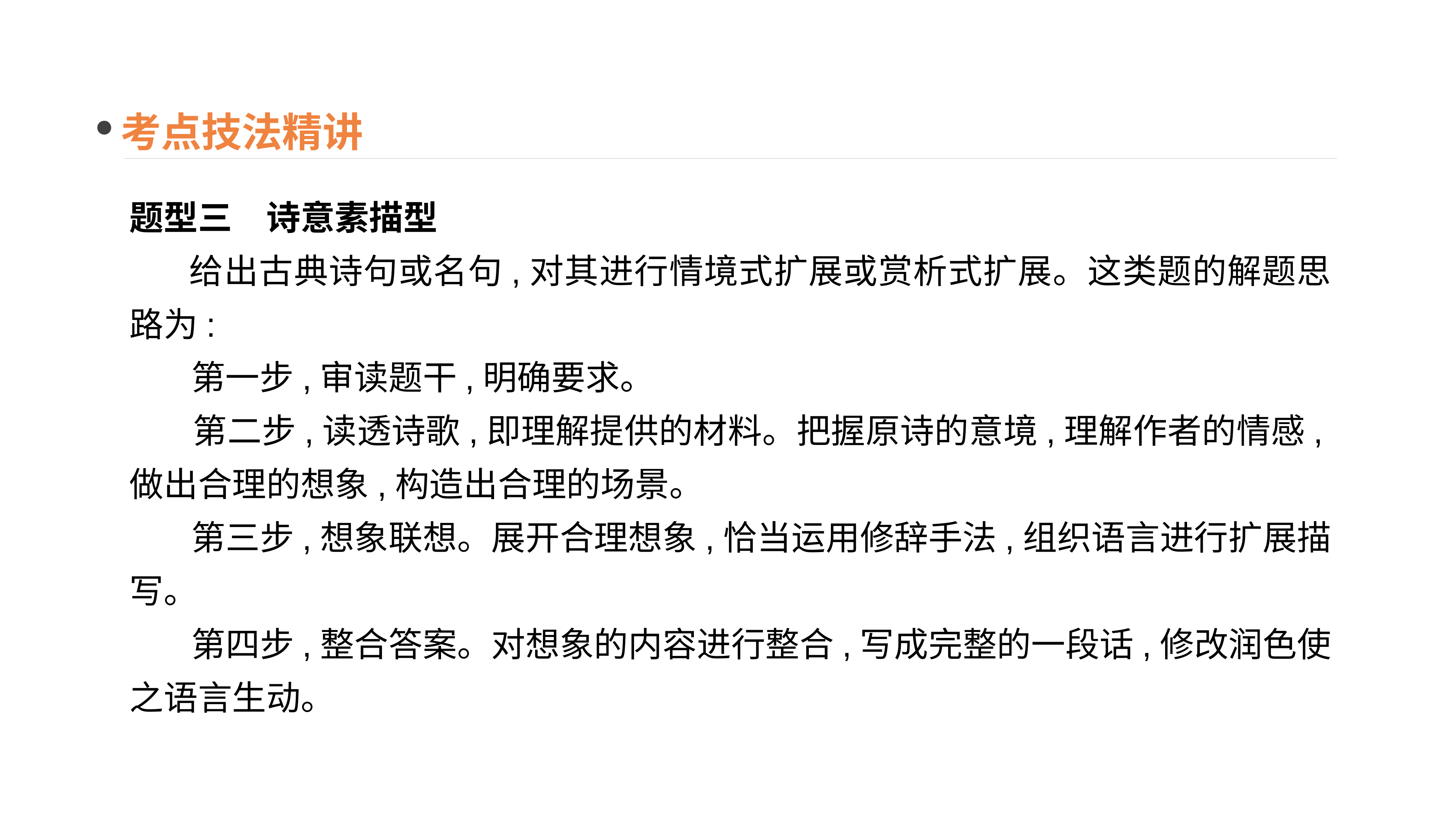

考点技法精讲

题型三　诗意素描型
　   给出古典诗句或名句,对其进行情境式扩展或赏析式扩展。这类题的解题思路为:
       第一步,审读题干,明确要求。
       第二步,读透诗歌,即理解提供的材料。把握原诗的意境,理解作者的情感,做出合理的想象,构造出合理的场景。
       第三步,想象联想。展开合理想象,恰当运用修辞手法,组织语言进行扩展描写。
       第四步,整合答案。对想象的内容进行整合,写成完整的一段话,修改润色使之语言生动。